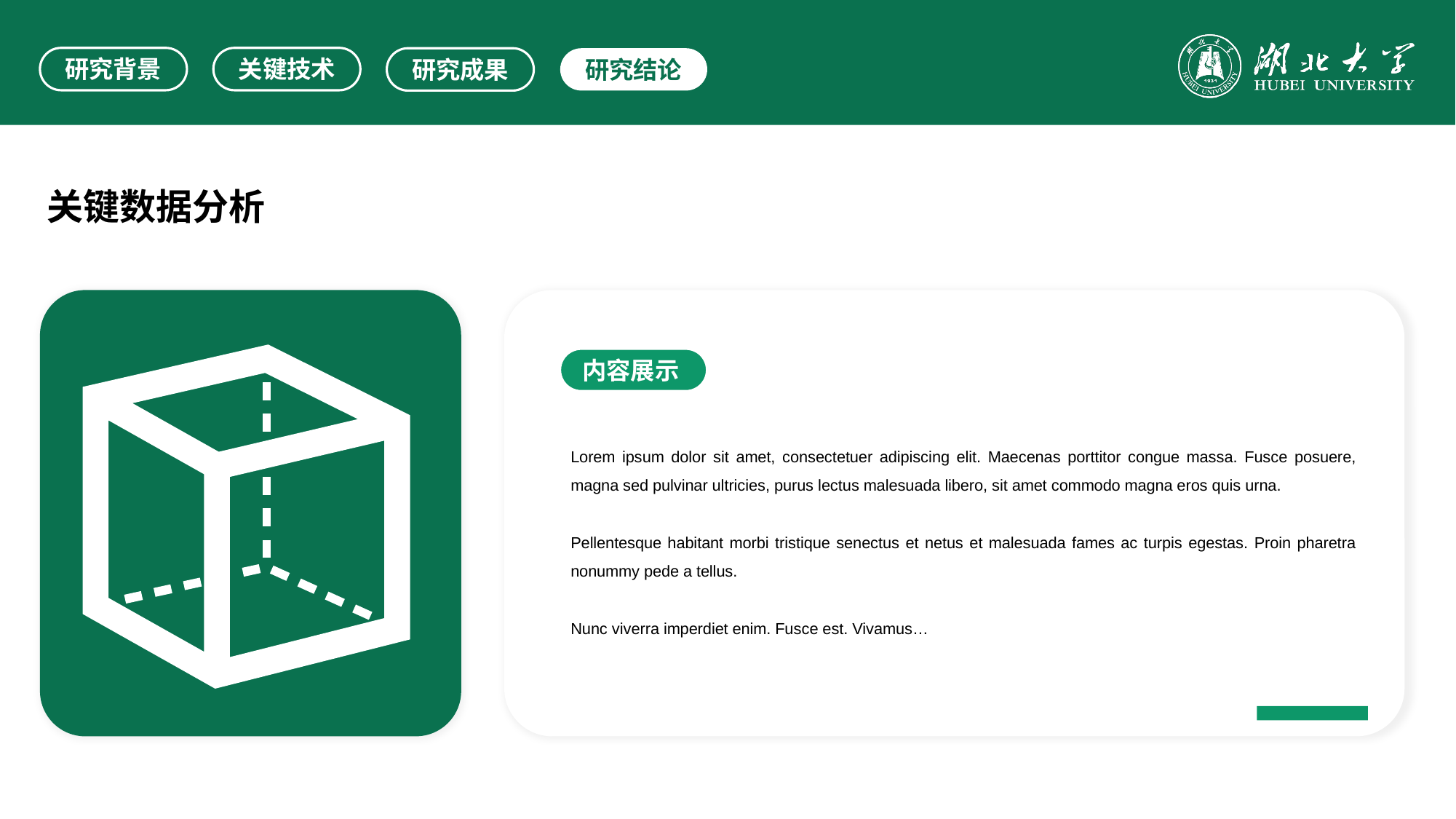

研究背景

关键技术

研究成果

研究结论
关键数据分析

内容展示
Lorem ipsum dolor sit amet, consectetuer adipiscing elit. Maecenas porttitor congue massa. Fusce posuere, magna sed pulvinar ultricies, purus lectus malesuada libero, sit amet commodo magna eros quis urna.

Pellentesque habitant morbi tristique senectus et netus et malesuada fames ac turpis egestas. Proin pharetra nonummy pede a tellus.

Nunc viverra imperdiet enim. Fusce est. Vivamus…